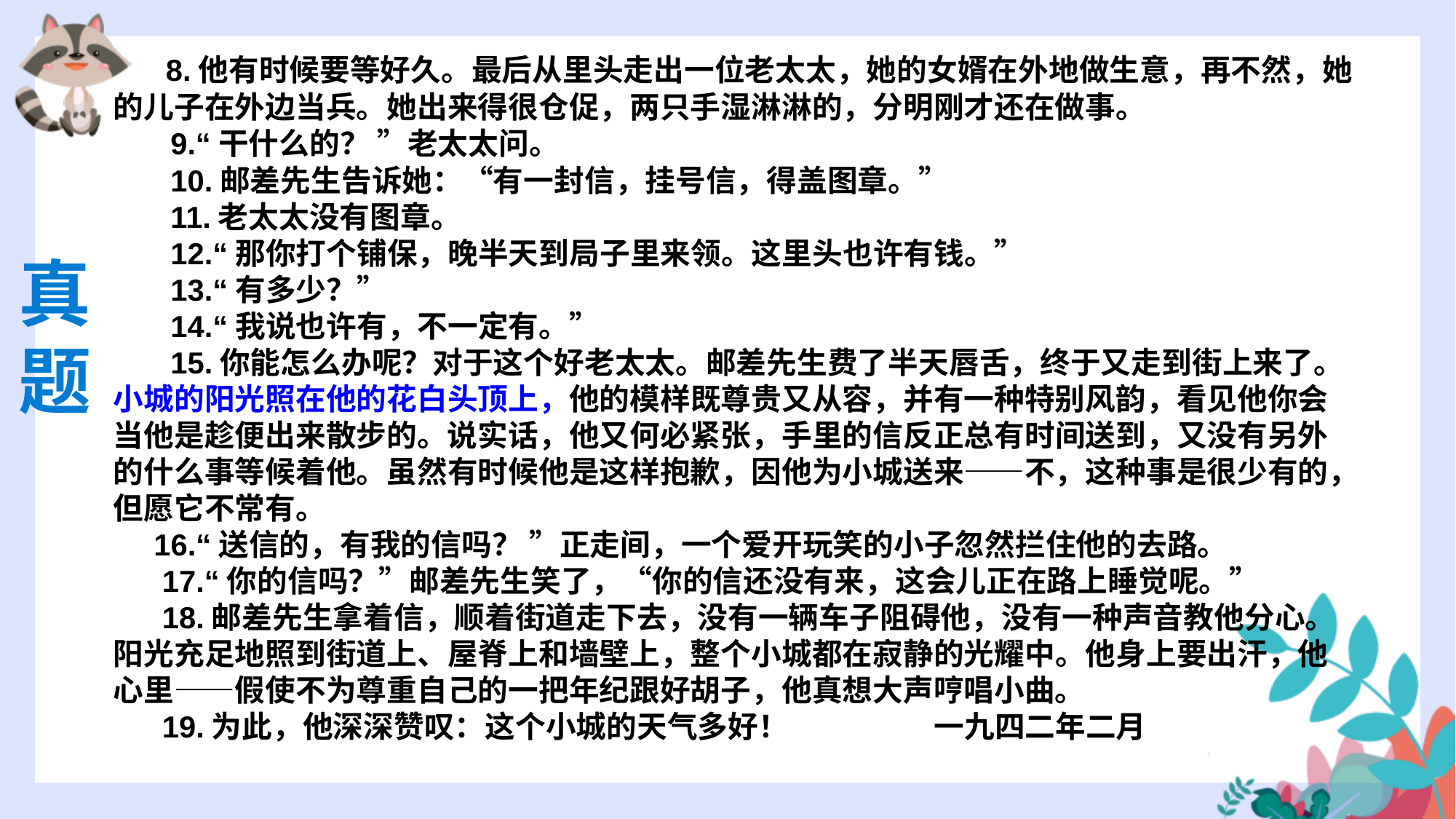

8.他有时候要等好久。最后从里头走出一位老太太，她的女婿在外地做生意，再不然，她的儿子在外边当兵。她出来得很仓促，两只手湿淋淋的，分明刚才还在做事。
   9.“干什么的？ ”老太太问。
   10.邮差先生告诉她：“有一封信，挂号信，得盖图章。”
   11.老太太没有图章。
   12.“那你打个铺保，晚半天到局子里来领。这里头也许有钱。”
   13.“有多少？”
   14.“我说也许有，不一定有。”
   15.你能怎么办呢？对于这个好老太太。邮差先生费了半天唇舌，终于又走到街上来了。小城的阳光照在他的花白头顶上，他的模样既尊贵又从容，并有一种特别风韵，看见他你会当他是趁便出来散步的。说实话，他又何必紧张，手里的信反正总有时间送到，又没有另外的什么事等候着他。虽然有时候他是这样抱歉，因他为小城送来——不，这种事是很少有的，但愿它不常有。
 16.“送信的，有我的信吗？ ”正走间，一个爱开玩笑的小子忽然拦住他的去路。
  17.“你的信吗？”邮差先生笑了，“你的信还没有来，这会儿正在路上睡觉呢。”
  18.邮差先生拿着信，顺着街道走下去，没有一辆车子阻碍他，没有一种声音教他分心。阳光充足地照到街道上、屋脊上和墙壁上，整个小城都在寂静的光耀中。他身上要出汗，他心里——假使不为尊重自己的一把年纪跟好胡子，他真想大声哼唱小曲。
  19.为此，他深深赞叹：这个小城的天气多好！                     一九四二年二月
真题